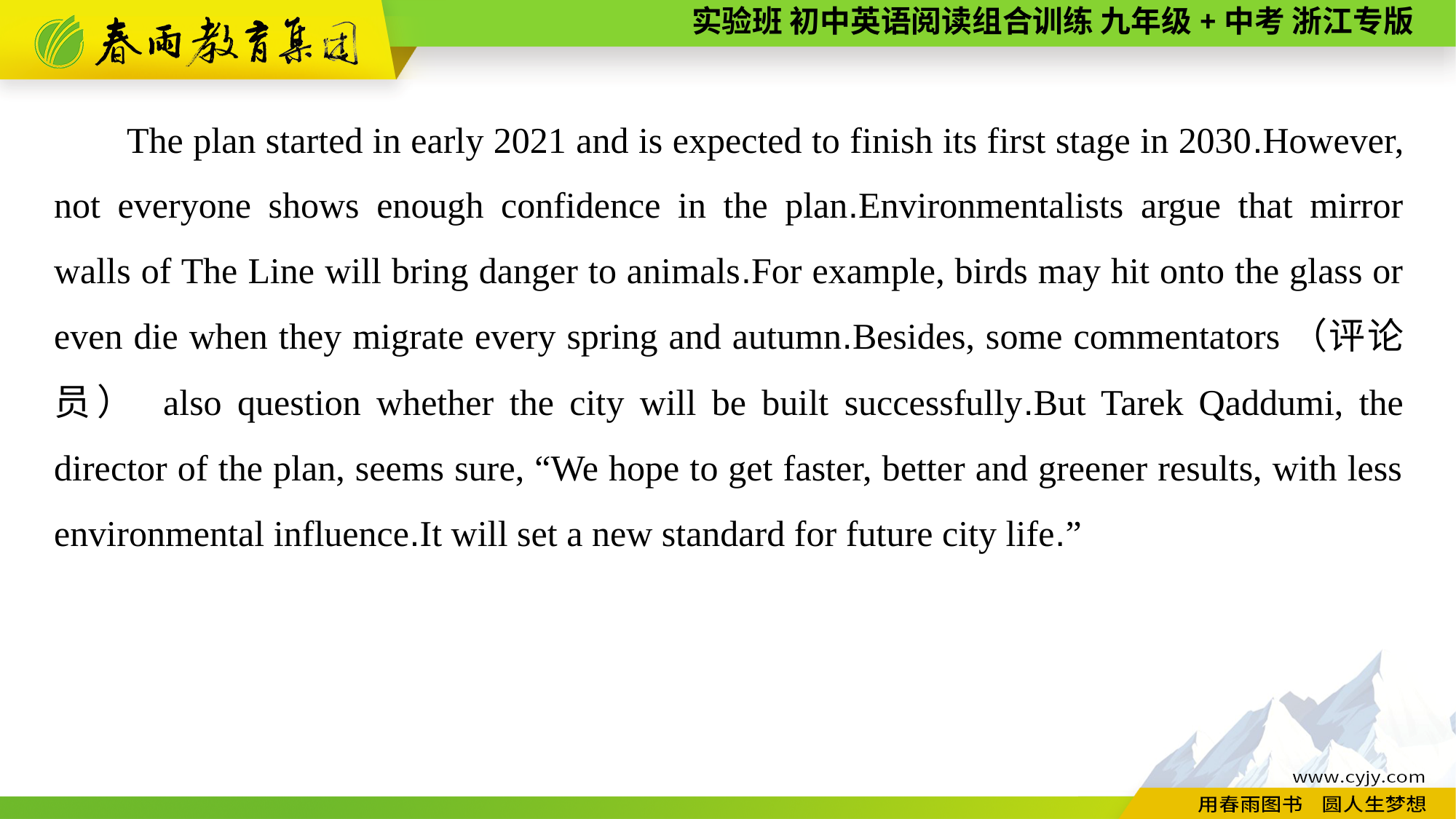

The plan started in early 2021 and is expected to finish its first stage in 2030.However, not everyone shows enough confidence in the plan.Environmentalists argue that mirror walls of The Line will bring danger to animals.For example, birds may hit onto the glass or even die when they migrate every spring and autumn.Besides, some commentators（评论员） also question whether the city will be built successfully.But Tarek Qaddumi, the director of the plan, seems sure, “We hope to get faster, better and greener results, with less environmental influence.It will set a new standard for future city life.”